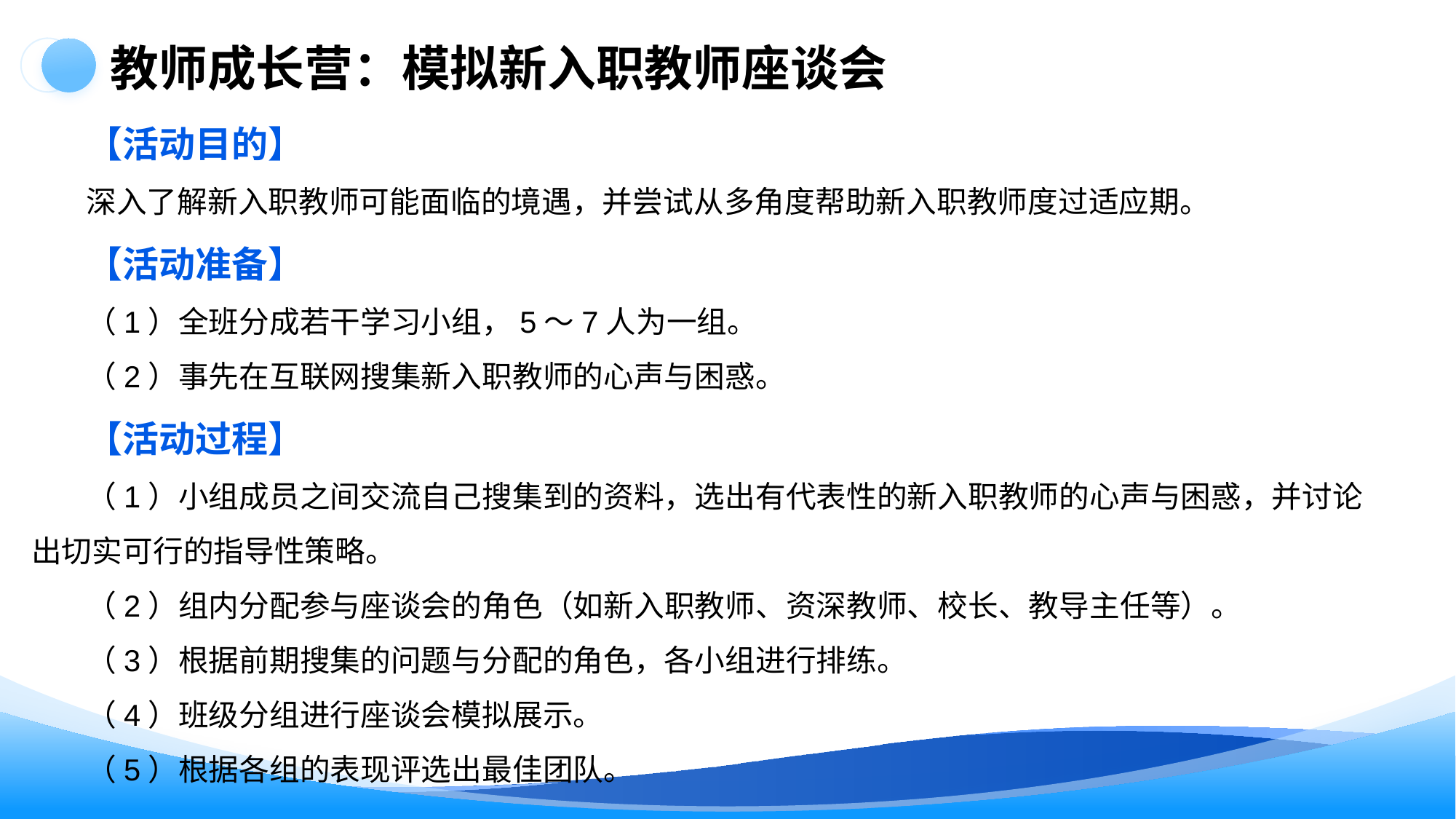

教师成长营：模拟新入职教师座谈会

【活动目的】
深入了解新入职教师可能面临的境遇，并尝试从多角度帮助新入职教师度过适应期。
【活动准备】
（1）全班分成若干学习小组，5～7人为一组。
（2）事先在互联网搜集新入职教师的心声与困惑。
【活动过程】
（1）小组成员之间交流自己搜集到的资料，选出有代表性的新入职教师的心声与困惑，并讨论出切实可行的指导性策略。
（2）组内分配参与座谈会的角色（如新入职教师、资深教师、校长、教导主任等）。
（3）根据前期搜集的问题与分配的角色，各小组进行排练。
（4）班级分组进行座谈会模拟展示。
（5）根据各组的表现评选出最佳团队。